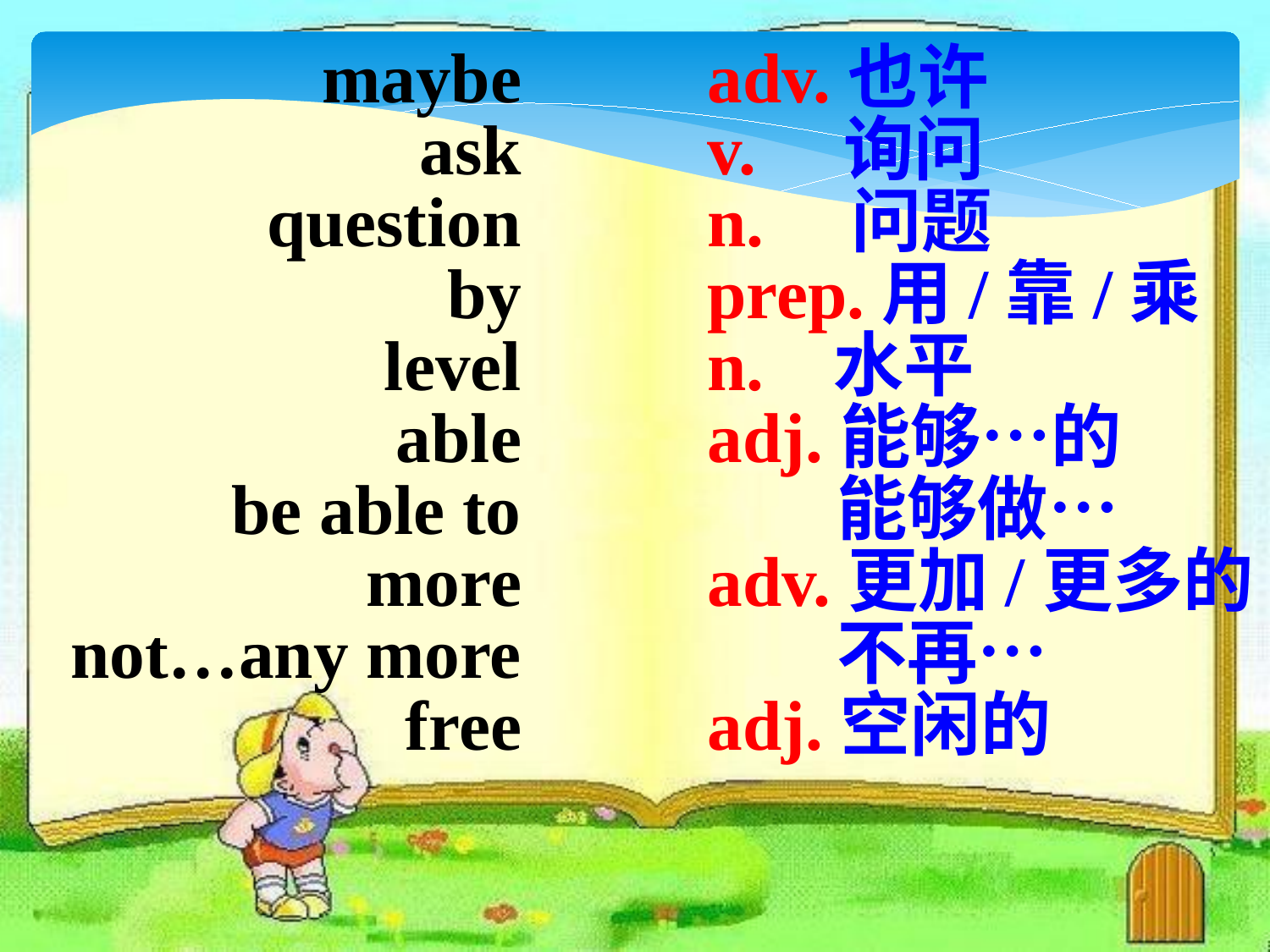

maybe
ask
question
by
level
able
be able to
more
not…any more
free
adv.也许
v.    询问
n.    问题
prep.用/靠/乘
n.   水平
adj.能够…的
       能够做…
adv.更加/更多的
       不再…
adj.空闲的